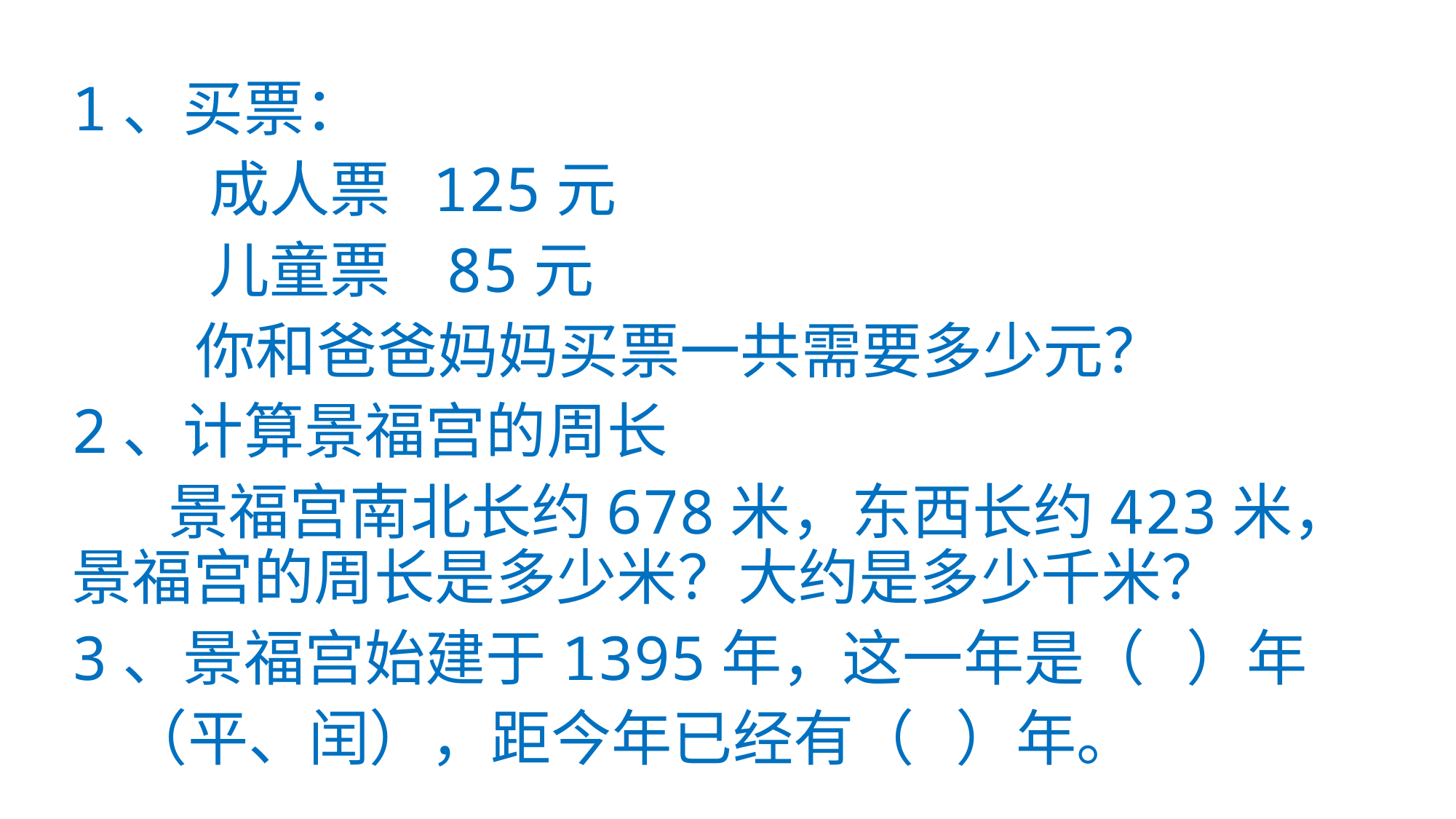

1、买票：
         成人票  125元
         儿童票   85元
        你和爸爸妈妈买票一共需要多少元？
2、计算景福宫的周长
      景福宫南北长约678米，东西长约423米，景福宫的周长是多少米？大约是多少千米？
3、景福宫始建于1395年，这一年是（   ）年
   （平、闰），距今年已经有（   ）年。